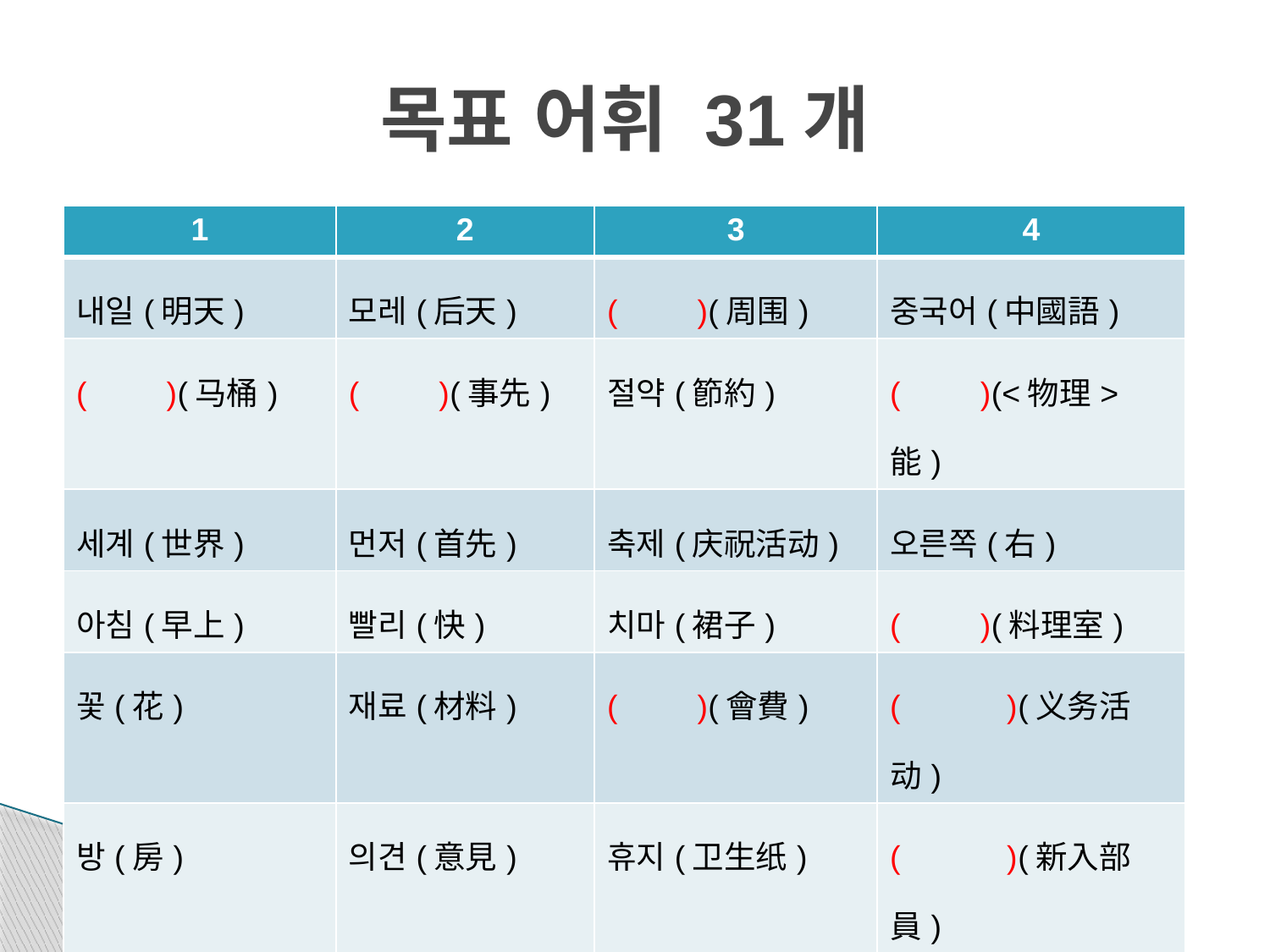

# 목표 어휘 31개
| 1 | 2 | 3 | 4 |
| --- | --- | --- | --- |
| 내일(明天) | 모레(后天) | ( )(周围) | 중국어(中國語) |
| ( )(马桶) | ( )(事先) | 절약(節約) | ( )(<物理> 能) |
| 세계(世界) | 먼저(首先) | 축제(庆祝活动) | 오른쪽(右) |
| 아침(早上) | 빨리(快) | 치마(裙子) | ( )(料理室) |
| 꽃(花) | 재료(材料) | ( )(會費) | ( )(义务活动) |
| 방(房) | 의견(意見) | 휴지(卫生纸) | ( )(新入部員) |
| ( )(發表) | 통화(通話) | ( )(社团) | ( )(言語交換) |
| 밖(外面) | ( )(毕业) | 사이트(网站) |  |